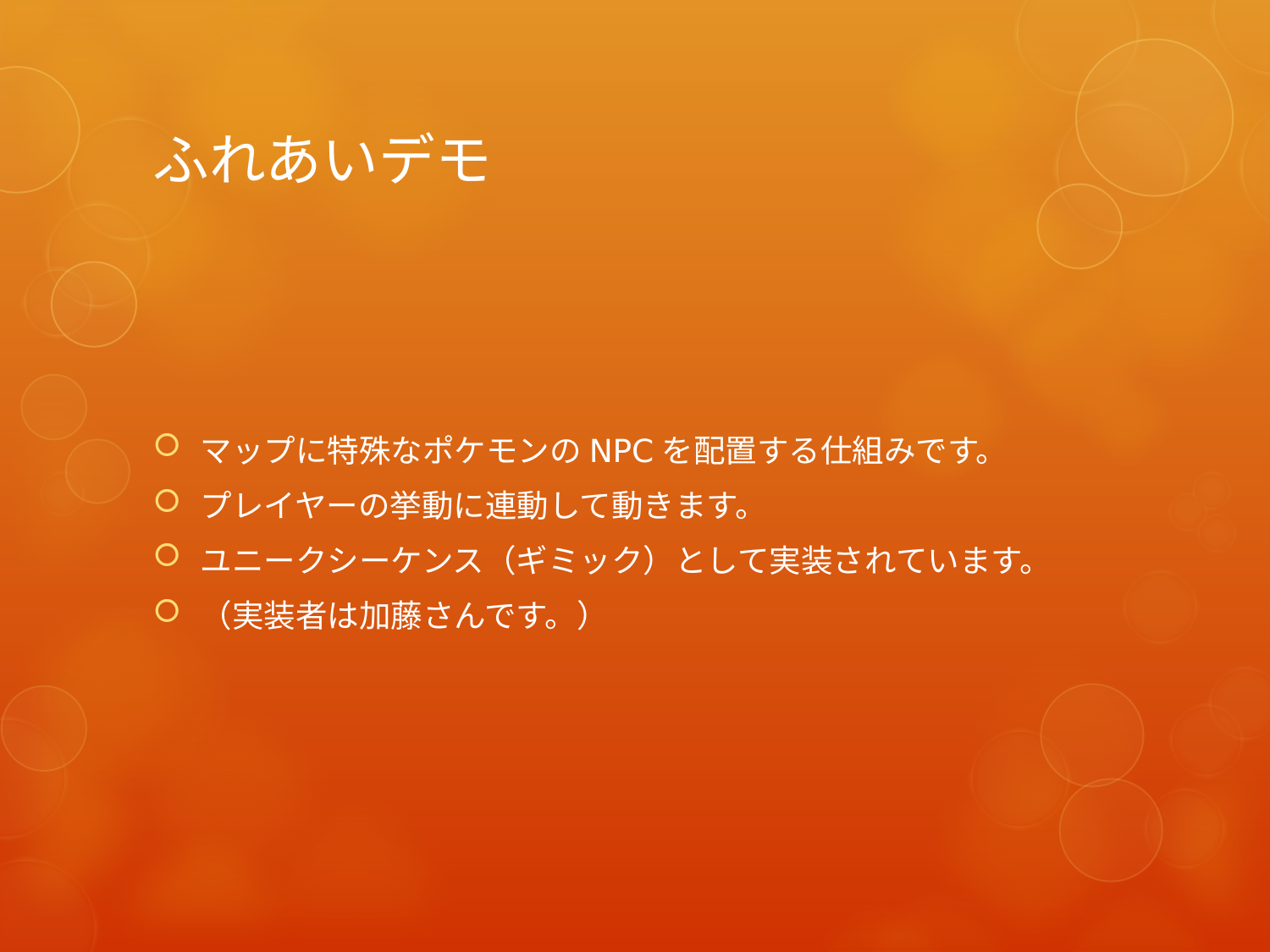

# ふれあいデモ
マップに特殊なポケモンのNPCを配置する仕組みです。
プレイヤーの挙動に連動して動きます。
ユニークシーケンス（ギミック）として実装されています。
（実装者は加藤さんです。）